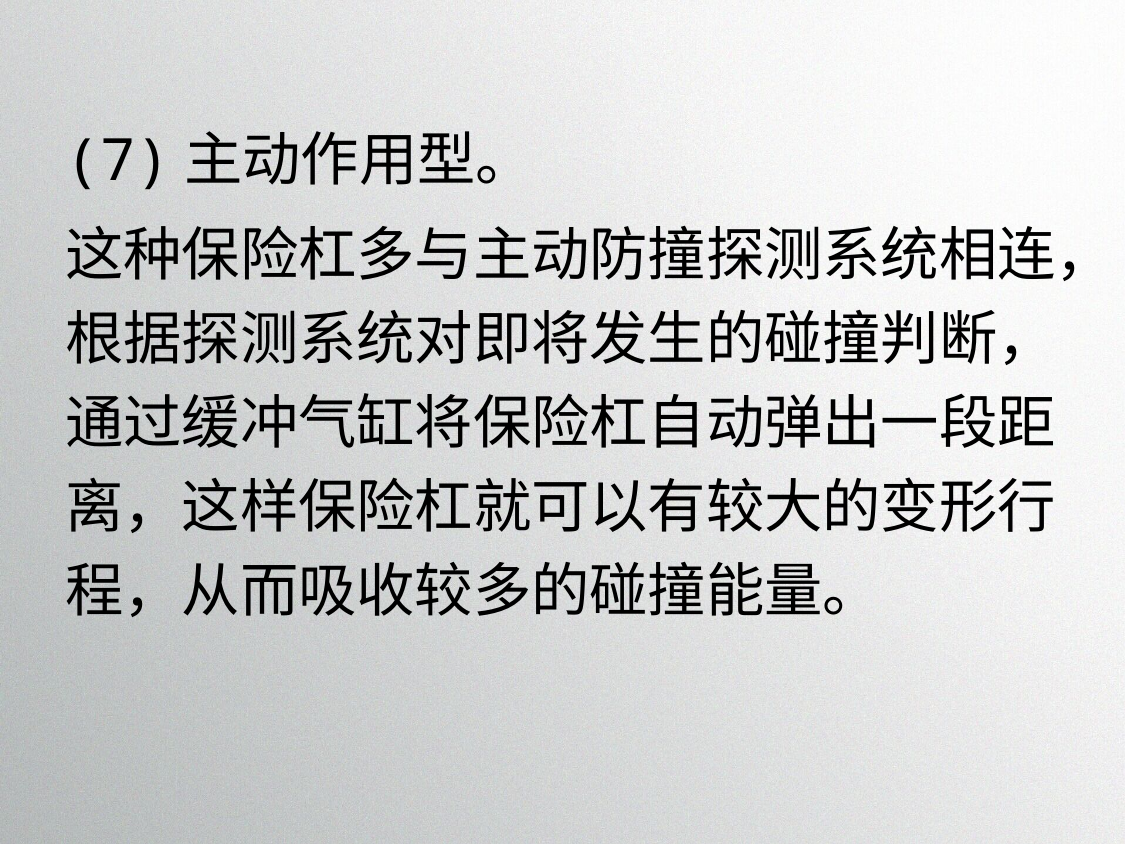

(7)主动作用型。
这种保险杠多与主动防撞探测系统相连，根据探测系统对即将发生的碰撞判断，通过缓冲气缸将保险杠自动弹出一段距离，这样保险杠就可以有较大的变形行程，从而吸收较多的碰撞能量。